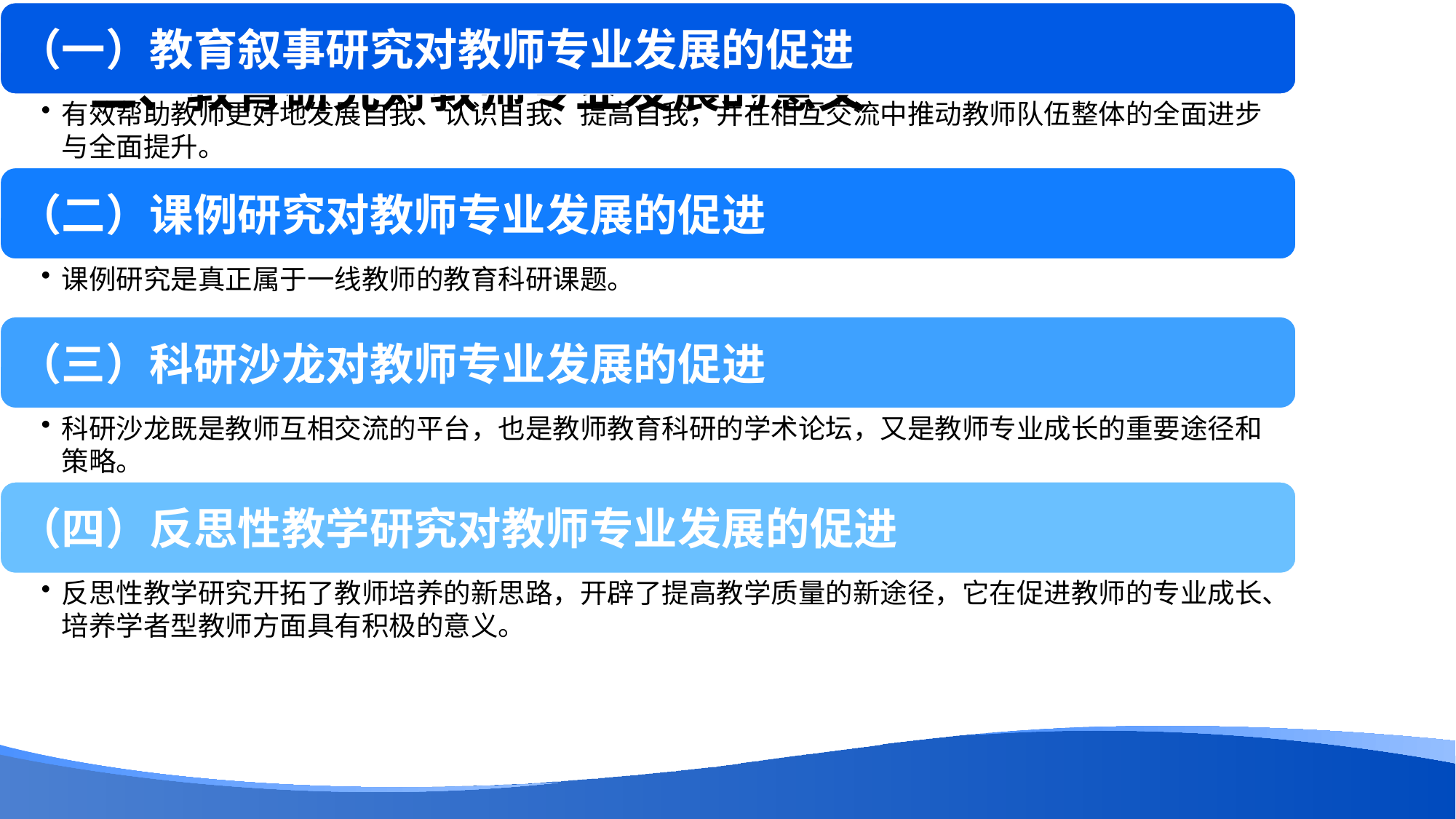

# 二、教育研究对教师专业发展的意义
（一）教育叙事研究对教师专业发展的促进
有效帮助教师更好地发展自我、认识自我、提高自我，并在相互交流中推动教师队伍整体的全面进步与全面提升。
（二）课例研究对教师专业发展的促进
课例研究是真正属于一线教师的教育科研课题。
（三）科研沙龙对教师专业发展的促进
科研沙龙既是教师互相交流的平台，也是教师教育科研的学术论坛，又是教师专业成长的重要途径和策略。
（四）反思性教学研究对教师专业发展的促进
反思性教学研究开拓了教师培养的新思路，开辟了提高教学质量的新途径，它在促进教师的专业成长、培养学者型教师方面具有积极的意义。